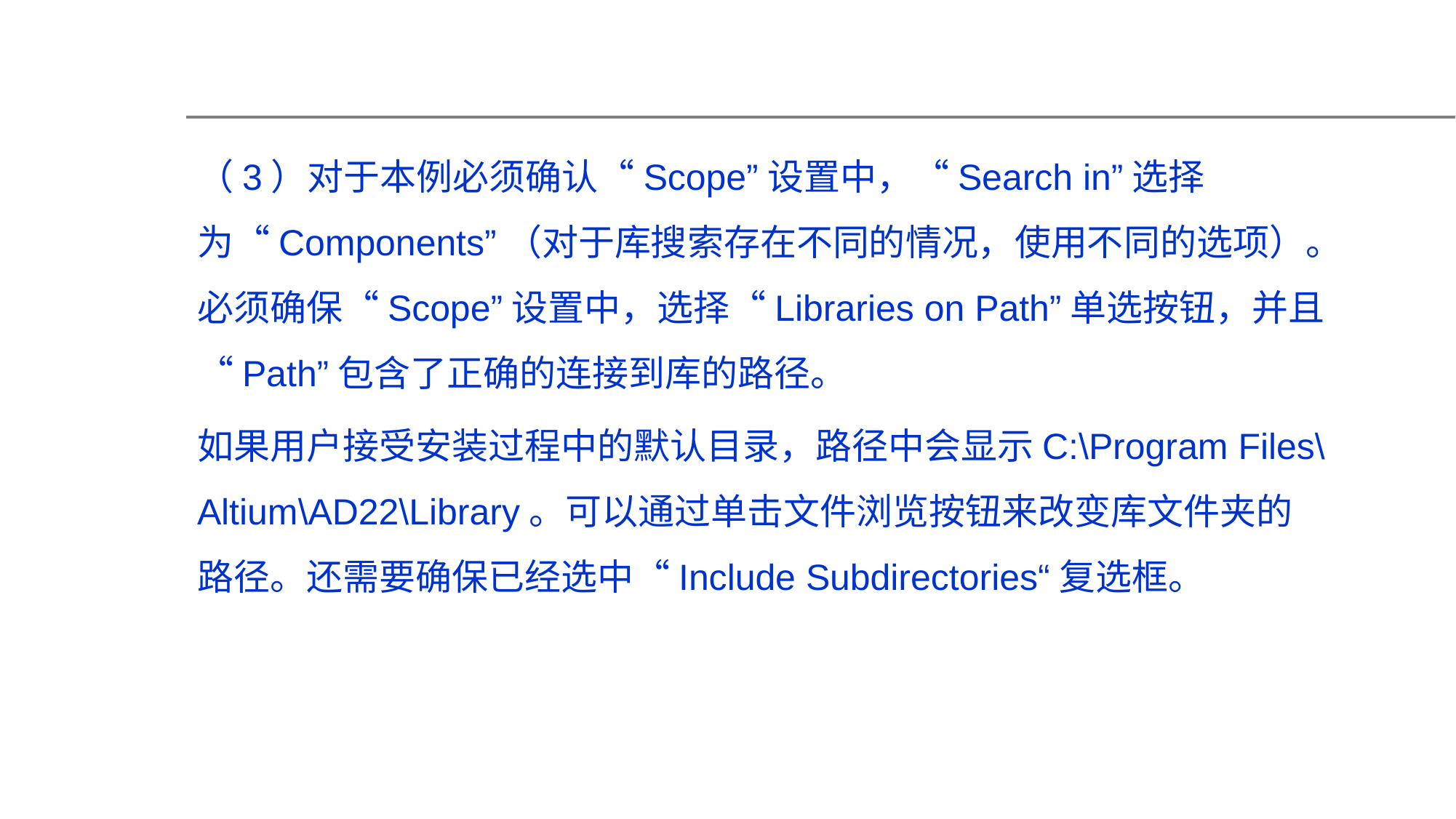

（3）对于本例必须确认“Scope”设置中，“Search in”选择为“Components”（对于库搜索存在不同的情况，使用不同的选项）。必须确保“Scope”设置中，选择“Libraries on Path”单选按钮，并且“Path”包含了正确的连接到库的路径。
如果用户接受安装过程中的默认目录，路径中会显示C:\Program Files\Altium\AD22\Library。可以通过单击文件浏览按钮来改变库文件夹的路径。还需要确保已经选中“Include Subdirectories“复选框。